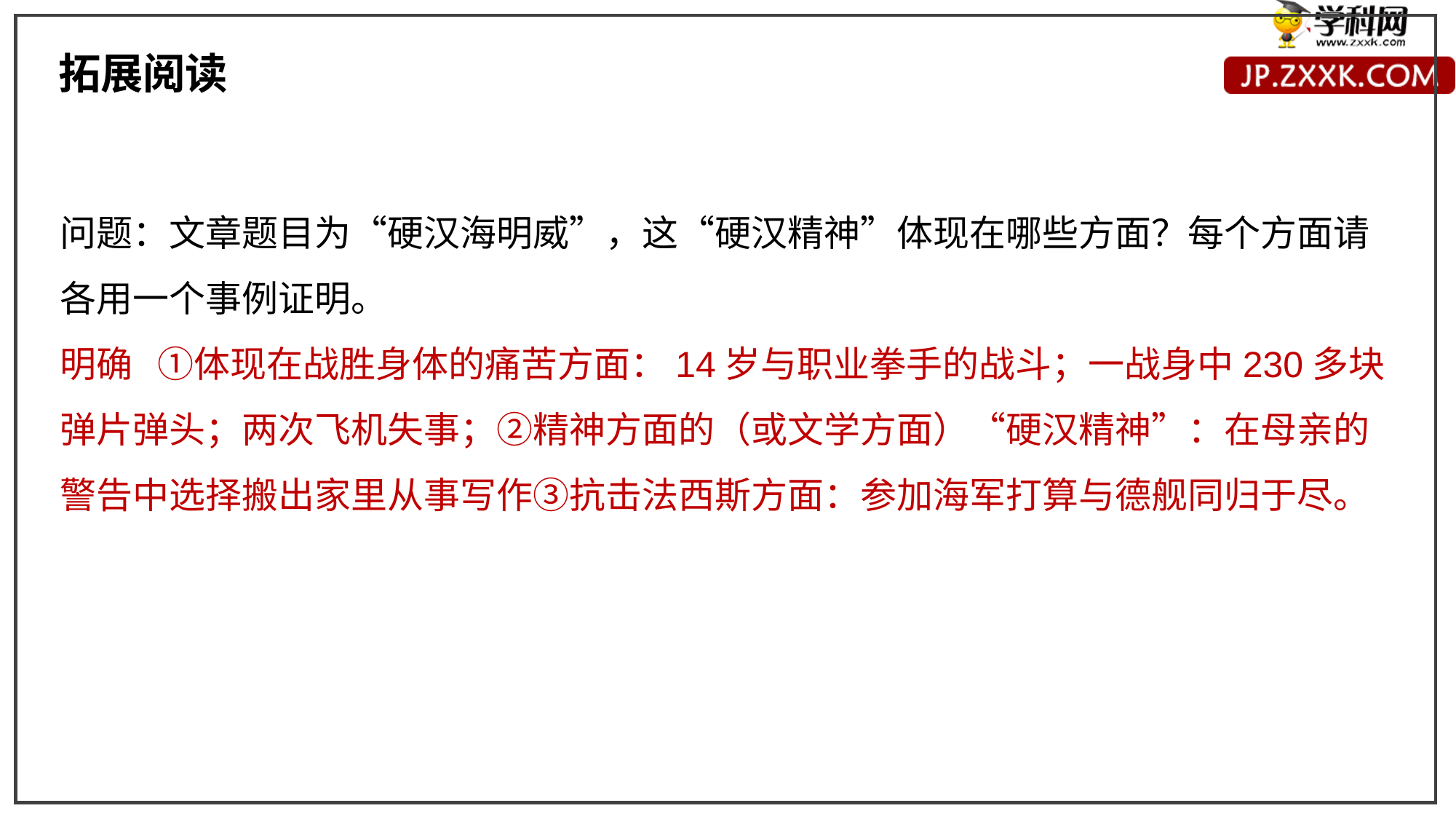

拓展阅读
问题：文章题目为“硬汉海明威”，这“硬汉精神”体现在哪些方面？每个方面请各用一个事例证明。
明确   ①体现在战胜身体的痛苦方面：14岁与职业拳手的战斗；一战身中230多块弹片弹头；两次飞机失事；②精神方面的（或文学方面）“硬汉精神”：在母亲的警告中选择搬出家里从事写作③抗击法西斯方面：参加海军打算与德舰同归于尽。